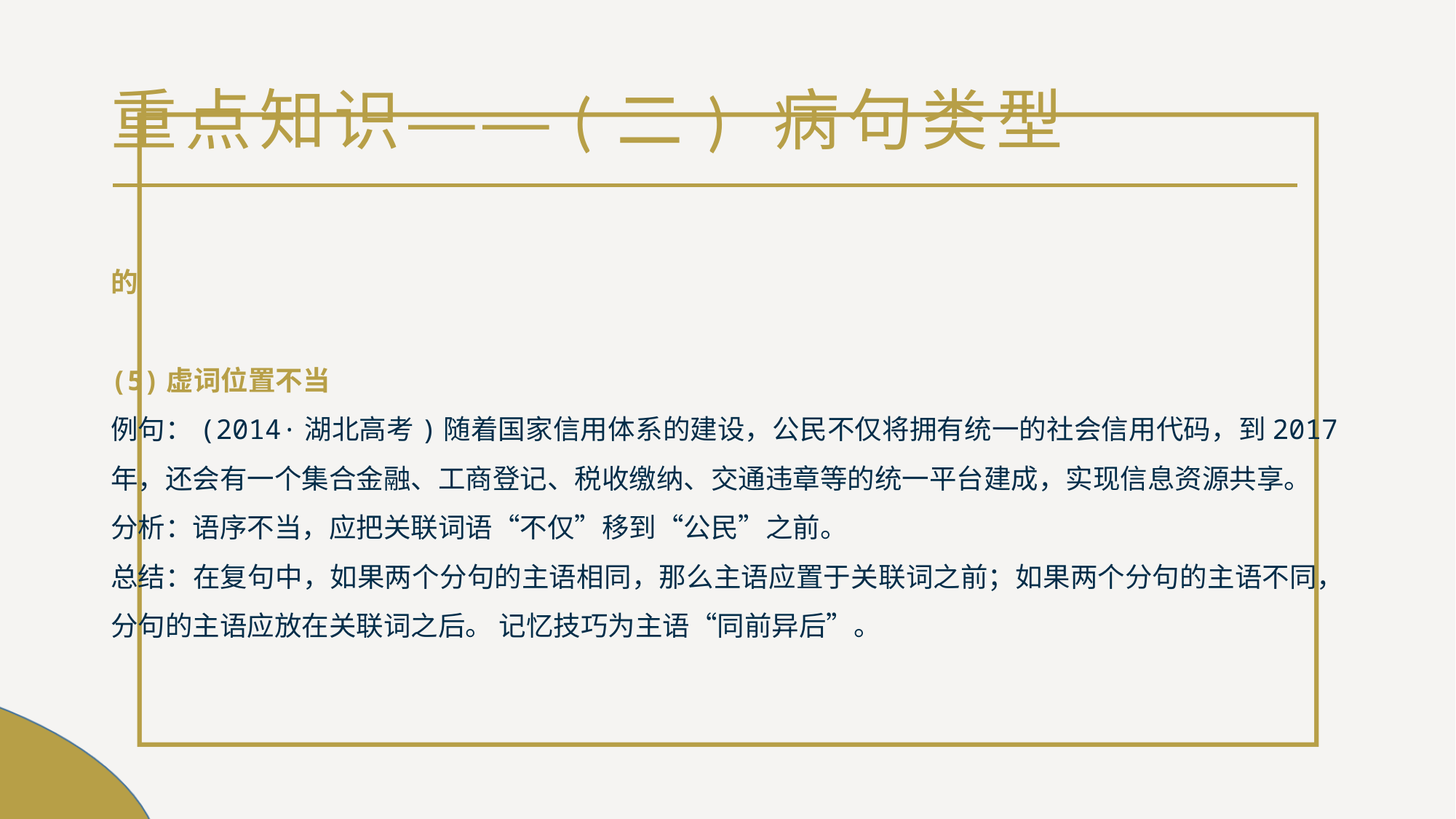

# 重点知识——(二) 病句类型
的

(5)虚词位置不当
例句：(2014·湖北高考)随着国家信用体系的建设，公民不仅将拥有统一的社会信用代码，到2017年，还会有一个集合金融、工商登记、税收缴纳、交通违章等的统一平台建成，实现信息资源共享。
分析：语序不当，应把关联词语“不仅”移到“公民”之前。
总结：在复句中，如果两个分句的主语相同，那么主语应置于关联词之前；如果两个分句的主语不同，分句的主语应放在关联词之后。 记忆技巧为主语“同前异后”。